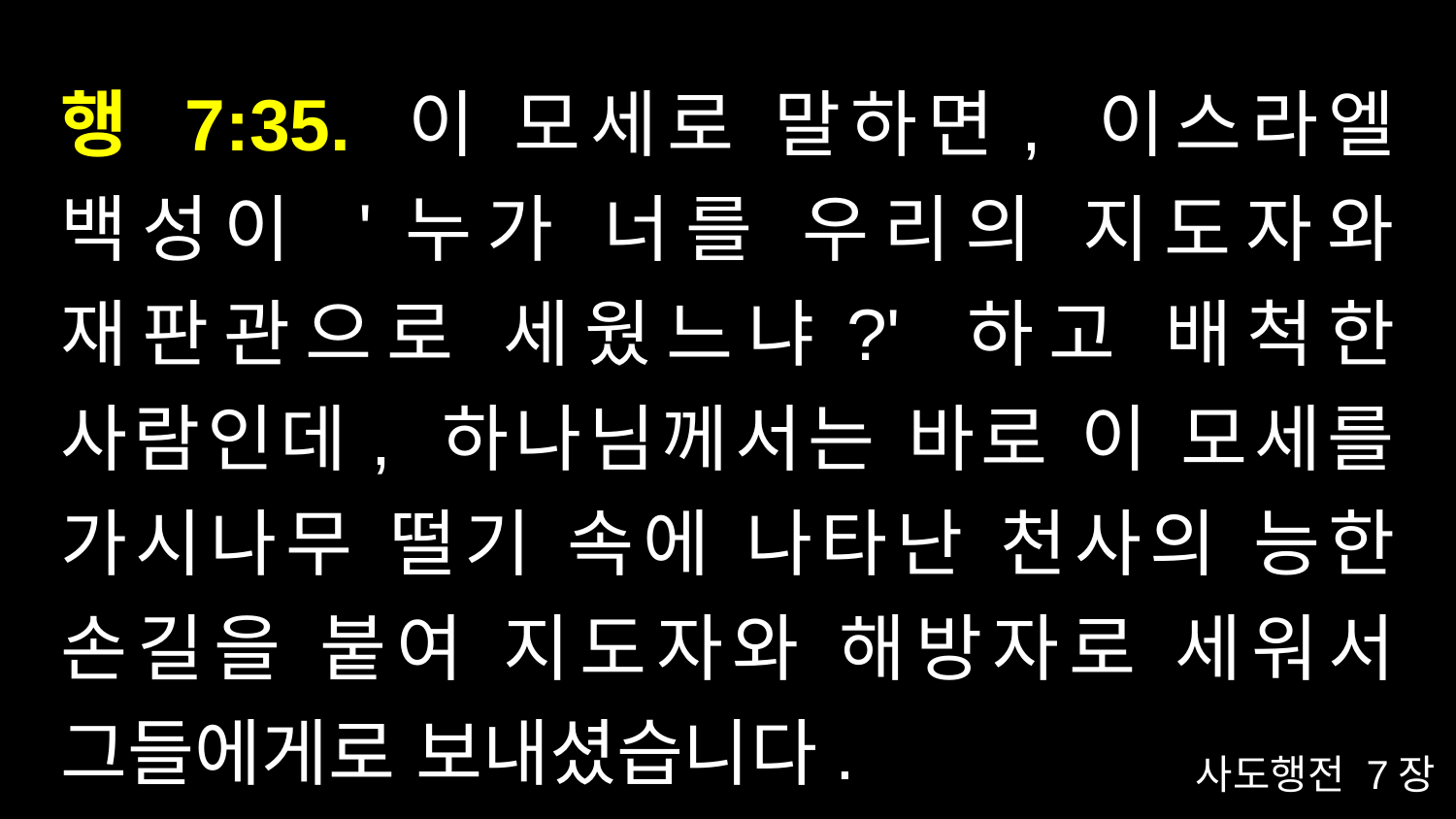

# 행 7:35. 이 모세로 말하면, 이스라엘 백성이 '누가 너를 우리의 지도자와 재판관으로 세웠느냐?' 하고 배척한 사람인데, 하나님께서는 바로 이 모세를 가시나무 떨기 속에 나타난 천사의 능한 손길을 붙여 지도자와 해방자로 세워서 그들에게로 보내셨습니다.
사도행전 7장